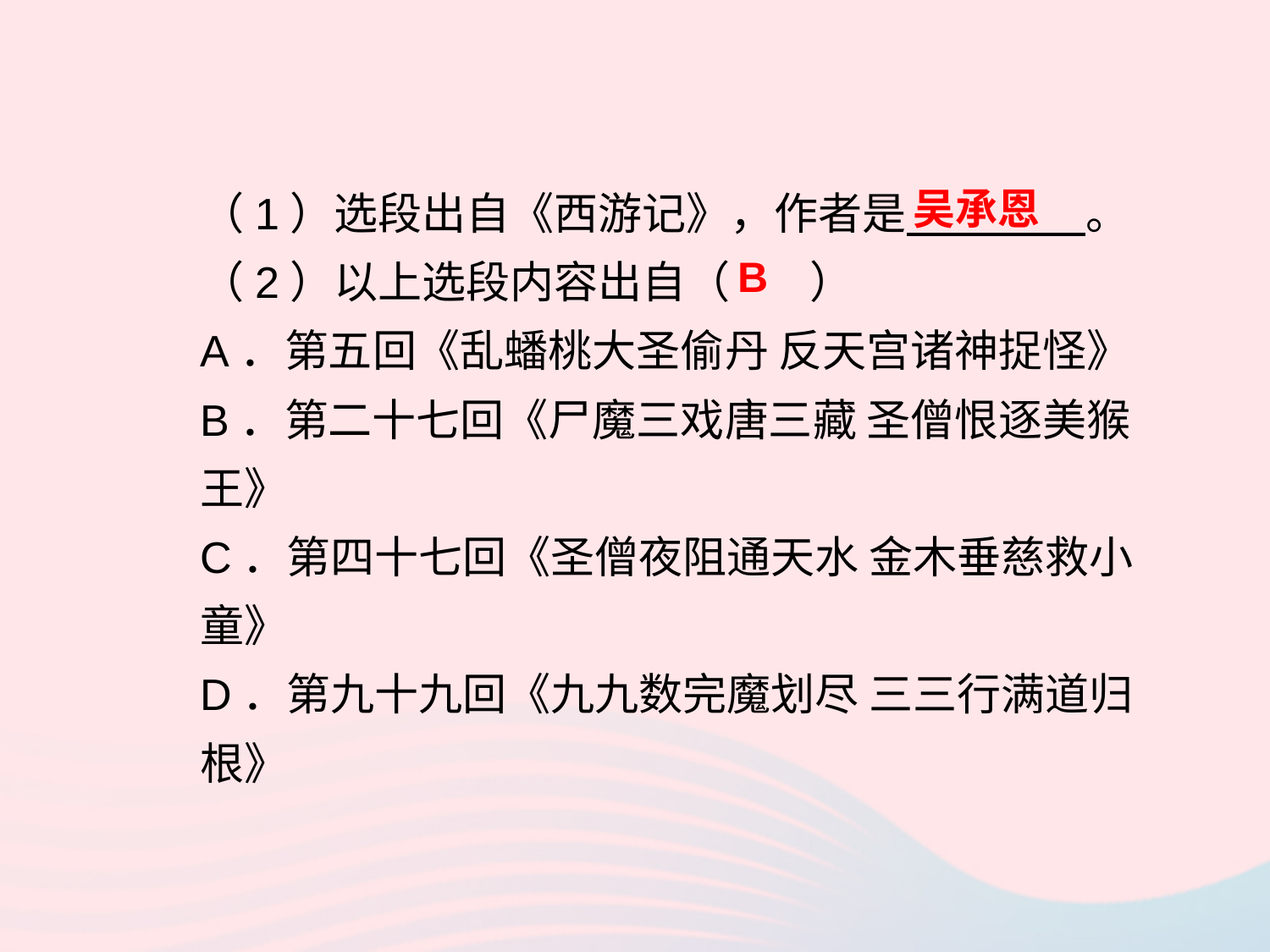

（1）选段出自《西游记》，作者是                  。
（2）以上选段内容出自（        ）
A．第五回《乱蟠桃大圣偷丹 反天宫诸神捉怪》
B．第二十七回《尸魔三戏唐三藏 圣僧恨逐美猴王》
C．第四十七回《圣僧夜阻通天水 金木垂慈救小童》
D．第九十九回《九九数完魔划尽 三三行满道归根》
吴承恩
B